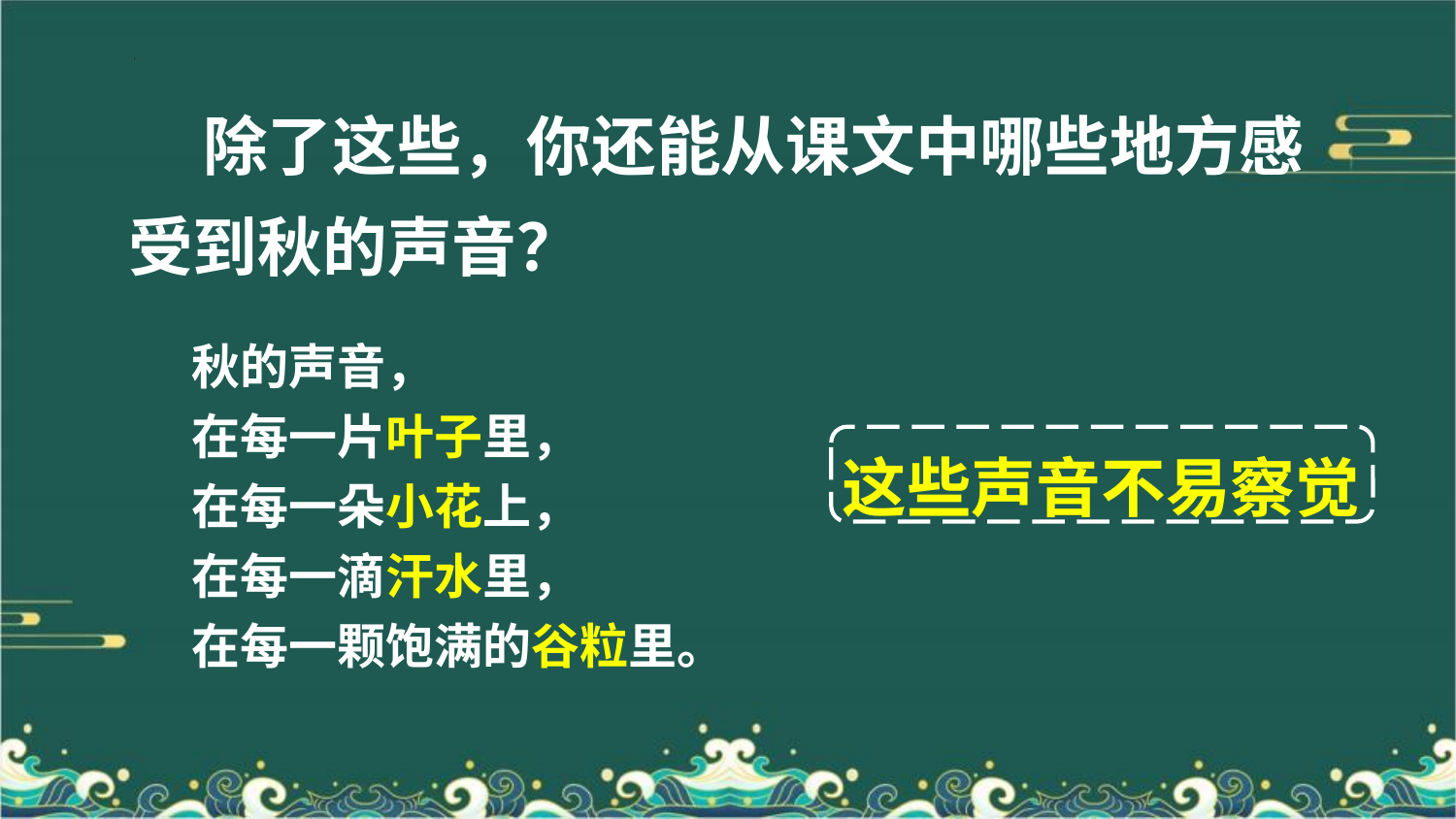

除了这些，你还能从课文中哪些地方感受到秋的声音？
秋的声音，
在每一片叶子里，
在每一朵小花上，
在每一滴汗水里，
在每一颗饱满的谷粒里。
这些声音不易察觉